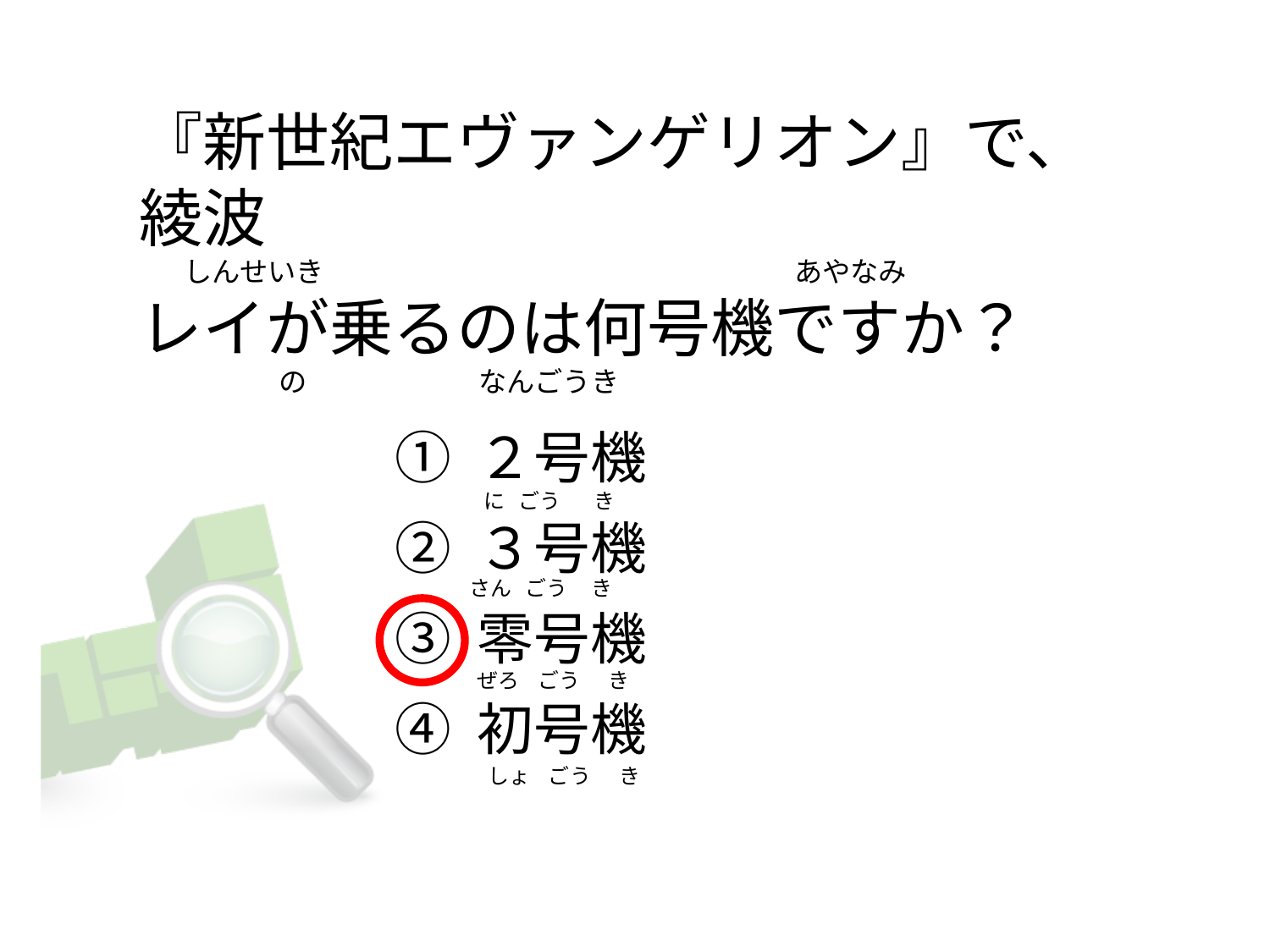

# 『新世紀エヴァンゲリオン』で、綾波        しんせいき                                                                          あやなみ レイが乗るのは何号機ですか？                       の                           なんごうき
① ２号機
② ３号機
③ 零号機
④ 初号機
  に   ごう       き
さん   ごう     き

 ぜろ    ごう      き
    しょ    ごう      き